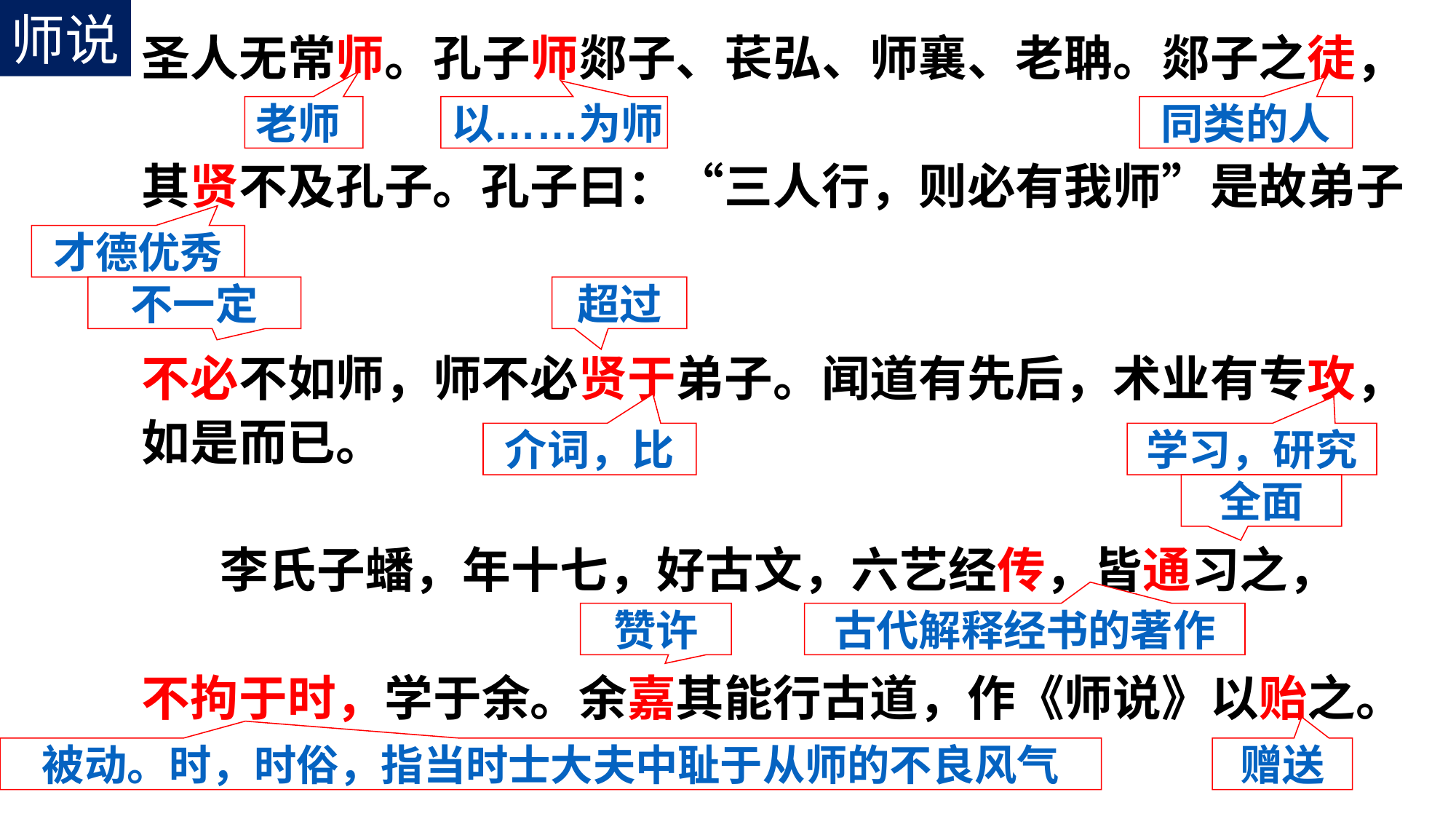

师说
圣人无常师。孔子师郯子、苌弘、师襄、老聃。郯子之徒，

其贤不及孔子。孔子曰：“三人行，则必有我师”是故弟子

不必不如师，师不必贤于弟子。闻道有先后，术业有专攻，如是而已。

      李氏子蟠，年十七，好古文，六艺经传，皆通习之，

不拘于时，学于余。余嘉其能行古道，作《师说》以贻之。
老师
以……为师
同类的人
才德优秀
不一定
超过
介词，比
学习，研究
全面
赞许
古代解释经书的著作
被动。时，时俗，指当时士大夫中耻于从师的不良风气
赠送